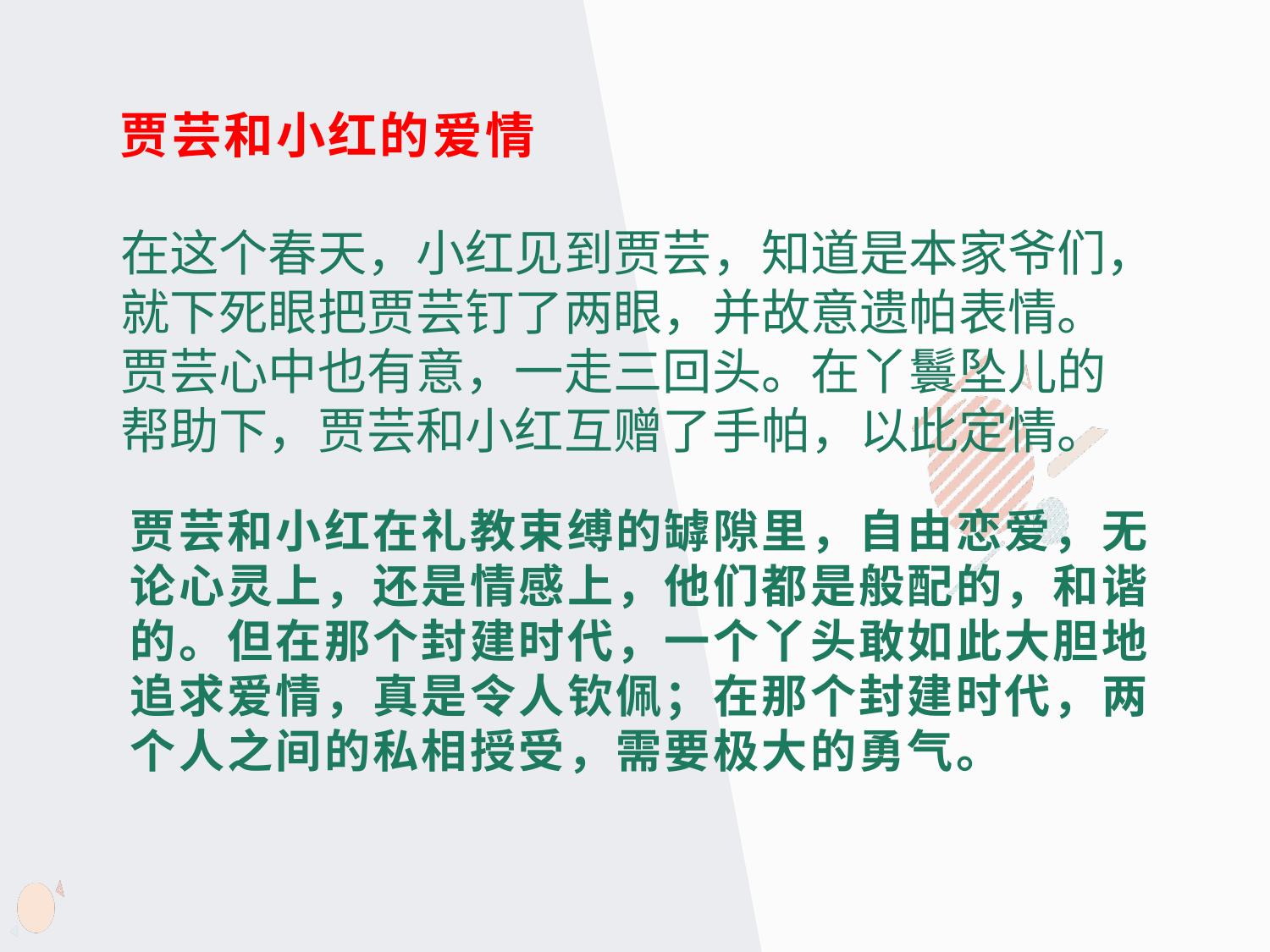

# 贾芸和小红的爱情
在这个春天，小红见到贾芸，知道是本家爷们，就下死眼把贾芸钉了两眼，并故意遗帕表情。贾芸心中也有意，一走三回头。在丫鬟坠儿的帮助下，贾芸和小红互赠了手帕，以此定情。
贾芸和小红在礼教束缚的罅隙里，自由恋爱，无论心灵上，还是情感上，他们都是般配的，和谐的。但在那个封建时代，一个丫头敢如此大胆地追求爱情，真是令人钦佩；在那个封建时代，两个人之间的私相授受，需要极大的勇气。